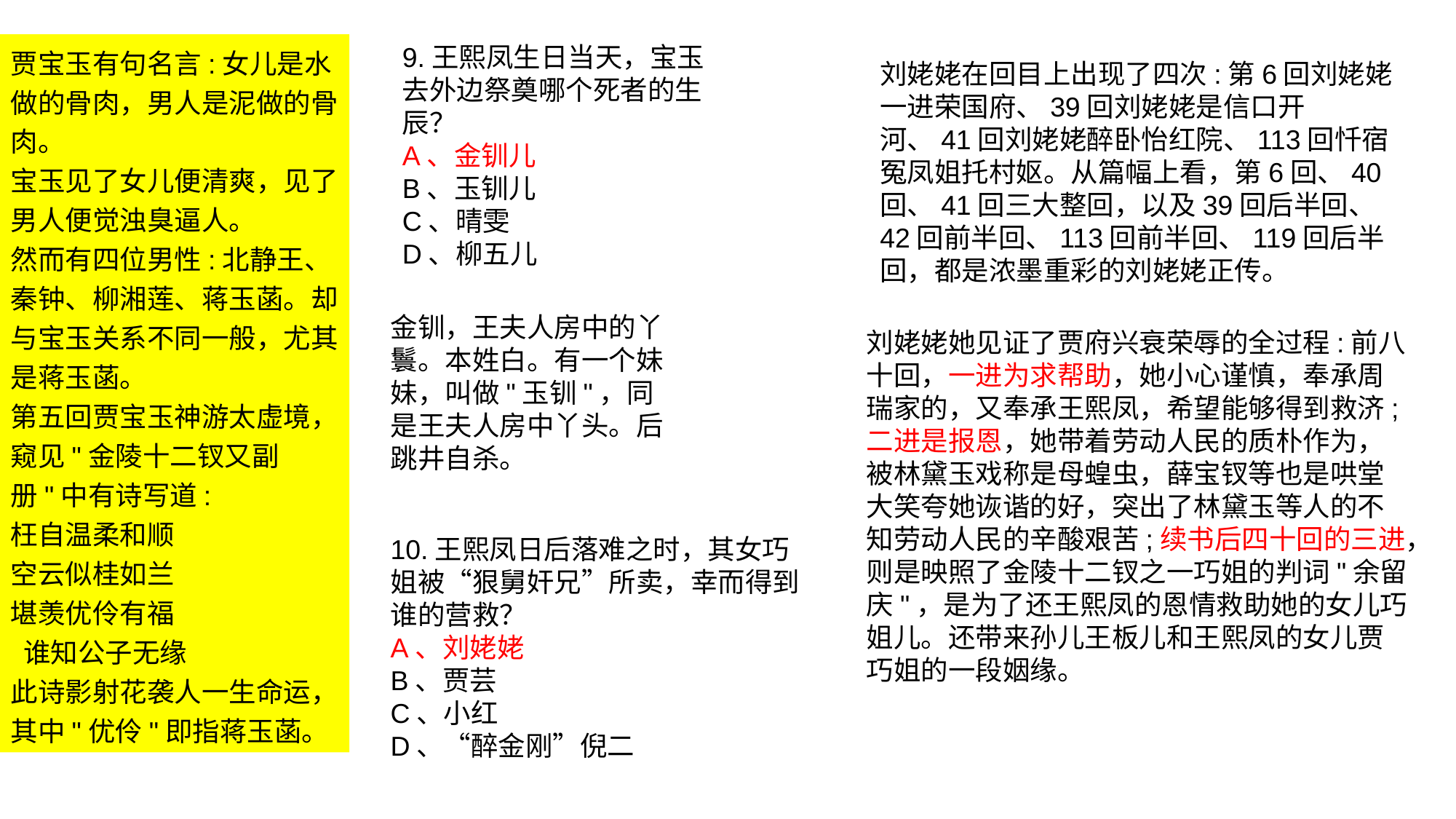

贾宝玉有句名言:女儿是水做的骨肉，男人是泥做的骨肉。
宝玉见了女儿便清爽，见了男人便觉浊臭逼人。
然而有四位男性:北静王、秦钟、柳湘莲、蒋玉菡。却与宝玉关系不同一般，尤其是蒋玉菡。
第五回贾宝玉神游太虚境，窥见"金陵十二钗又副册"中有诗写道:
枉自温柔和顺
空云似桂如兰
堪羡优伶有福
 谁知公子无缘
此诗影射花袭人一生命运，其中"优伶"即指蒋玉菡。
8.袭人最后嫁给了谁？
A、蒋玉菡
B、贾宝玉
C、薛蟠
D、卫若兰

9.王熙凤生日当天，宝玉去外边祭奠哪个死者的生辰？
A、金钏儿
B、玉钏儿
C、晴雯
D、柳五儿
刘姥姥在回目上出现了四次:第6回刘姥姥一进荣国府、39回刘姥姥是信口开河、41回刘姥姥醉卧怡红院、113回忏宿冤凤姐托村妪。从篇幅上看，第6回、40回、41回三大整回，以及39回后半回、42回前半回、113回前半回、119回后半回，都是浓墨重彩的刘姥姥正传。
蒋玉菡，忠顺王府戏班的名角，擅唱小旦，小名琪官(一作棋官)。贾宝玉曾以玉玦扇坠和袭人所给松花汗巾相赠，蒋玉菡回赠以北静王所赐茜香国女国王贡奉的大红汗巾。贾府彻底败落后，蒋玉菡娶宝玉房中大丫头袭人为妻。在贾府被抄家后，蒋玉菡夫妇资助了贫穷的贾宝玉夫妇。
金钏，王夫人房中的丫鬟。本姓白。有一个妹妹，叫做"玉钏"，同是王夫人房中丫头。后跳井自杀。
刘姥姥她见证了贾府兴衰荣辱的全过程:前八十回，一进为求帮助，她小心谨慎，奉承周瑞家的，又奉承王熙凤，希望能够得到救济;二进是报恩，她带着劳动人民的质朴作为，被林黛玉戏称是母蝗虫，薛宝钗等也是哄堂大笑夸她诙谐的好，突出了林黛玉等人的不知劳动人民的辛酸艰苦;续书后四十回的三进，则是映照了金陵十二钗之一巧姐的判词"余留庆"，是为了还王熙凤的恩情救助她的女儿巧姐儿。还带来孙儿王板儿和王熙凤的女儿贾巧姐的一段姻缘。
10.王熙凤日后落难之时，其女巧姐被“狠舅奸兄”所卖，幸而得到谁的营救？
A、刘姥姥
B、贾芸
C、小红
D、“醉金刚”倪二